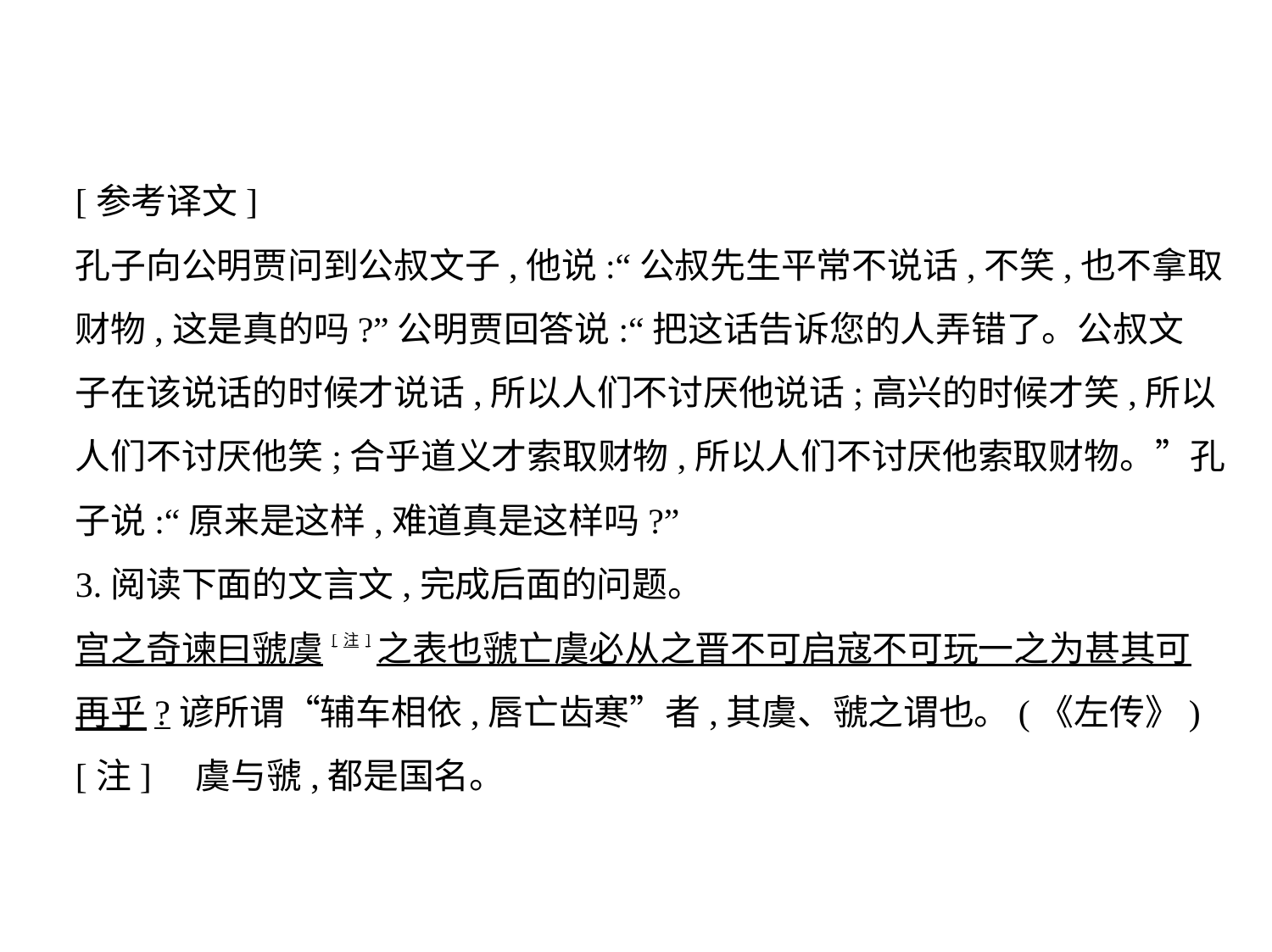

[参考译文]
孔子向公明贾问到公叔文子,他说:“公叔先生平常不说话,不笑,也不拿取
财物,这是真的吗?”公明贾回答说:“把这话告诉您的人弄错了。公叔文
子在该说话的时候才说话,所以人们不讨厌他说话;高兴的时候才笑,所以
人们不讨厌他笑;合乎道义才索取财物,所以人们不讨厌他索取财物。”孔
子说:“原来是这样,难道真是这样吗?”
3.阅读下面的文言文,完成后面的问题。
宫之奇谏曰虢虞[注]之表也虢亡虞必从之晋不可启寇不可玩一之为甚其可
再乎?谚所谓“辅车相依,唇亡齿寒”者,其虞、虢之谓也。(《左传》)
[注]    虞与虢,都是国名。